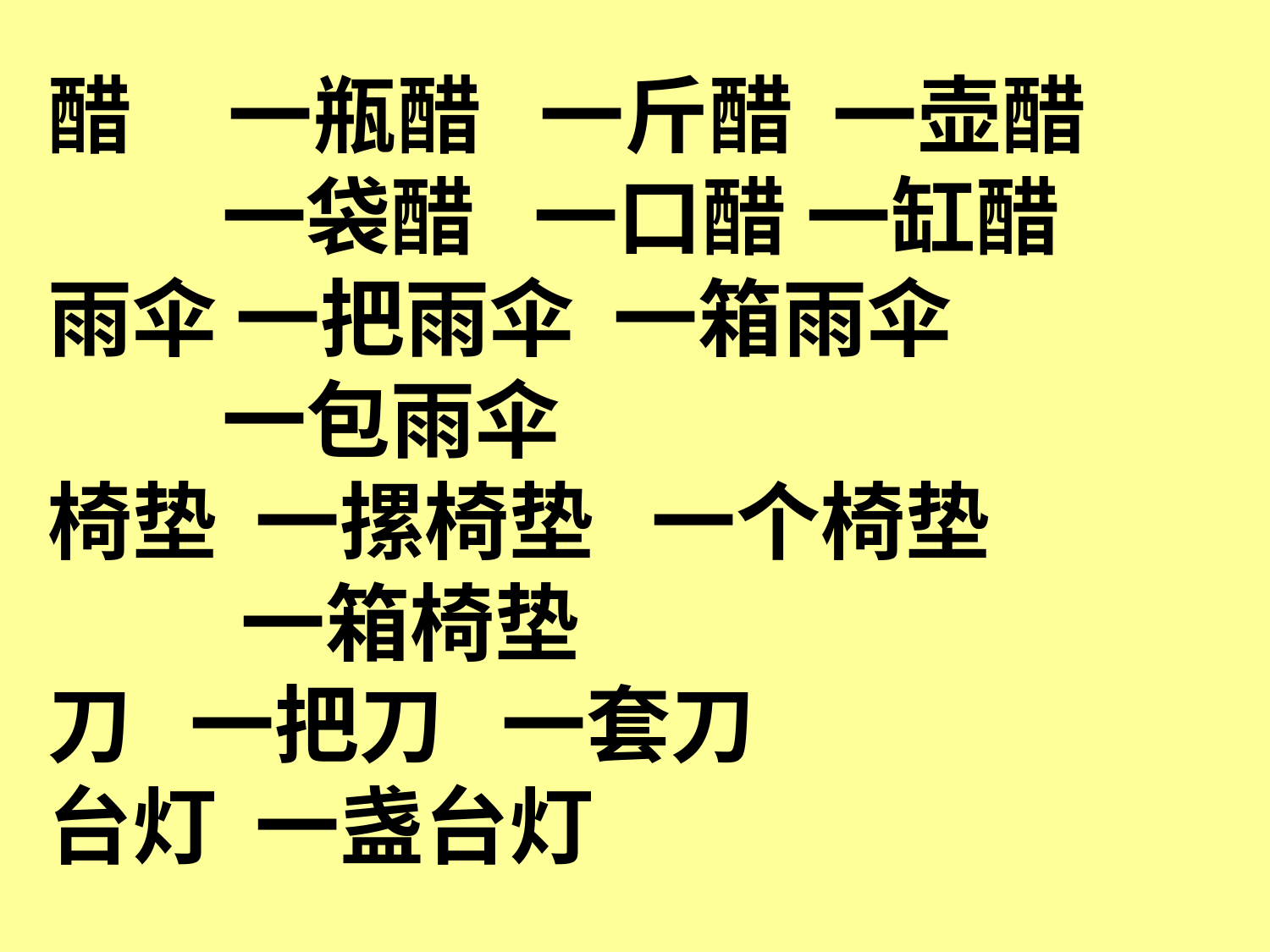

醋     一瓶醋   一斤醋  一壶醋
        一袋醋   一口醋 一缸醋
雨伞 一把雨伞  一箱雨伞
        一包雨伞
椅垫  一摞椅垫   一个椅垫
         一箱椅垫
刀   一把刀   一套刀
台灯  一盏台灯